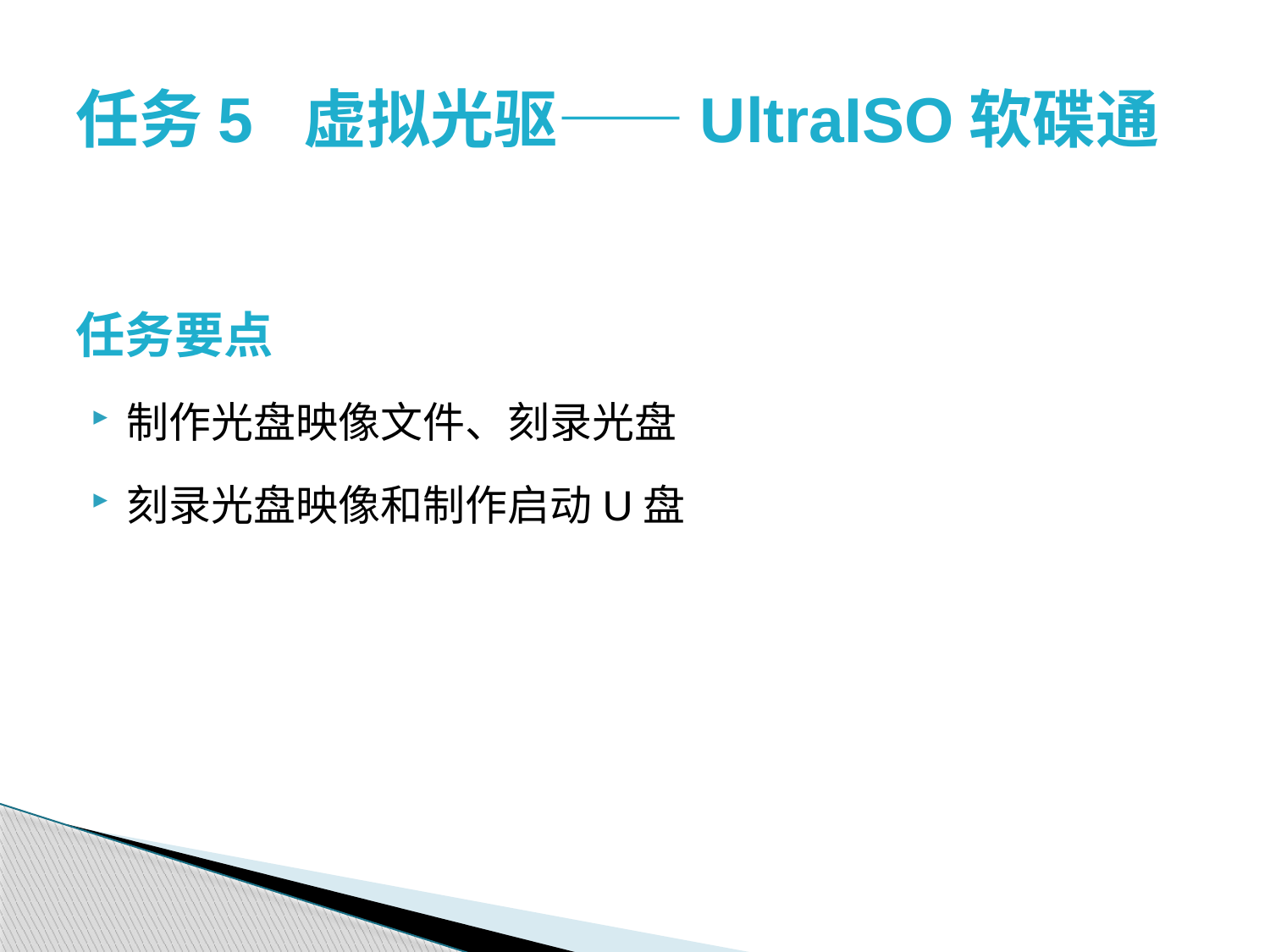

# 任务5  虚拟光驱——UltraISO软碟通
任务要点
制作光盘映像文件、刻录光盘
刻录光盘映像和制作启动U盘